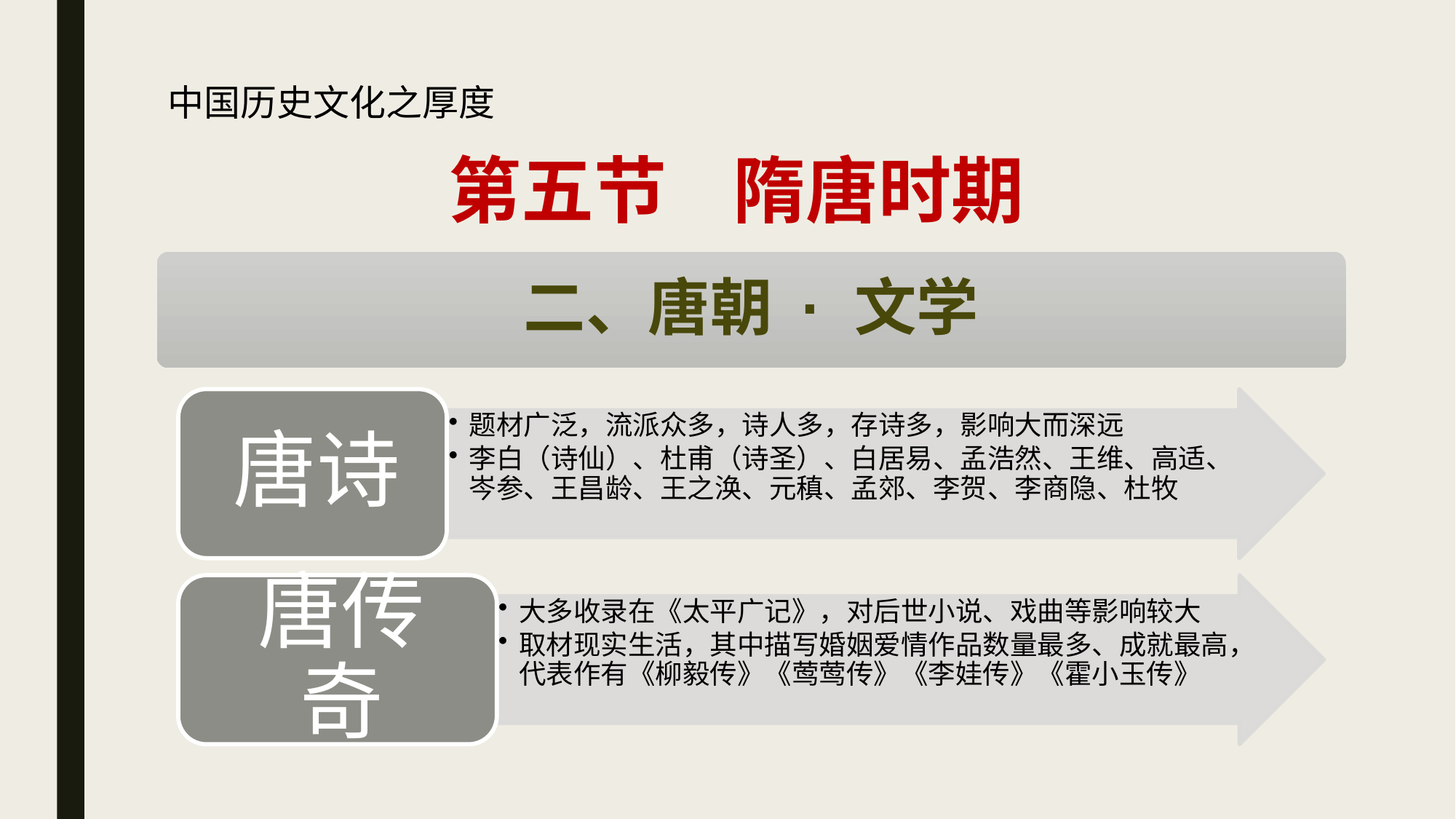

中国历史文化之厚度
# 第五节    隋唐时期
二、唐朝 · 文学

题材广泛，流派众多，诗人多，存诗多，影响大而深远
李白（诗仙）、杜甫（诗圣）、白居易、孟浩然、王维、高适、岑参、王昌龄、王之涣、元稹、孟郊、李贺、李商隐、杜牧
唐诗
大多收录在《太平广记》，对后世小说、戏曲等影响较大
取材现实生活，其中描写婚姻爱情作品数量最多、成就最高，代表作有《柳毅传》《莺莺传》《李娃传》《霍小玉传》
唐传奇